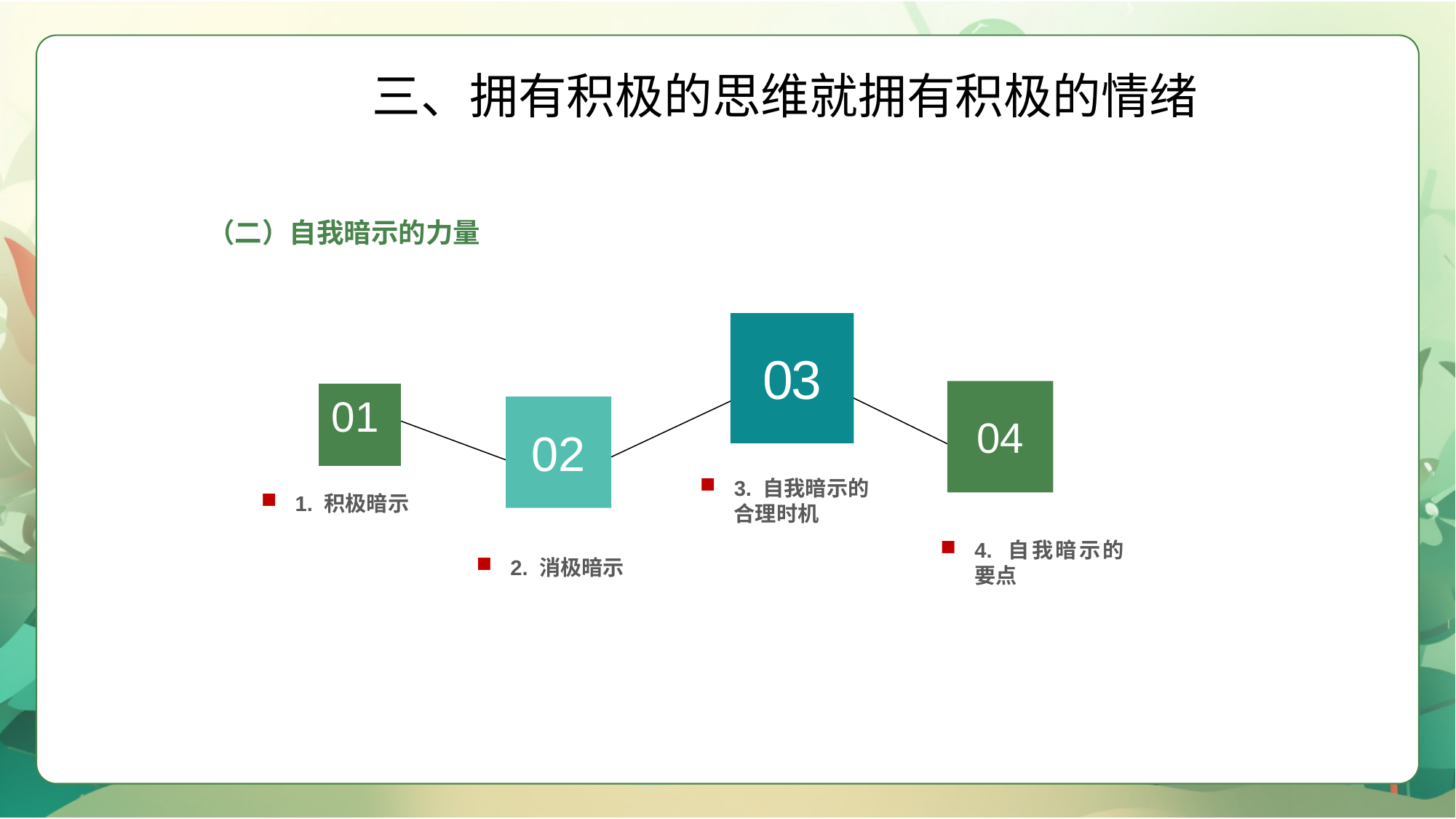

三、拥有积极的思维就拥有积极的情绪
（二）自我暗示的力量

03

04

01

02
3. 自我暗示的合理时机
1. 积极暗示
4. 自我暗示的要点
2. 消极暗示